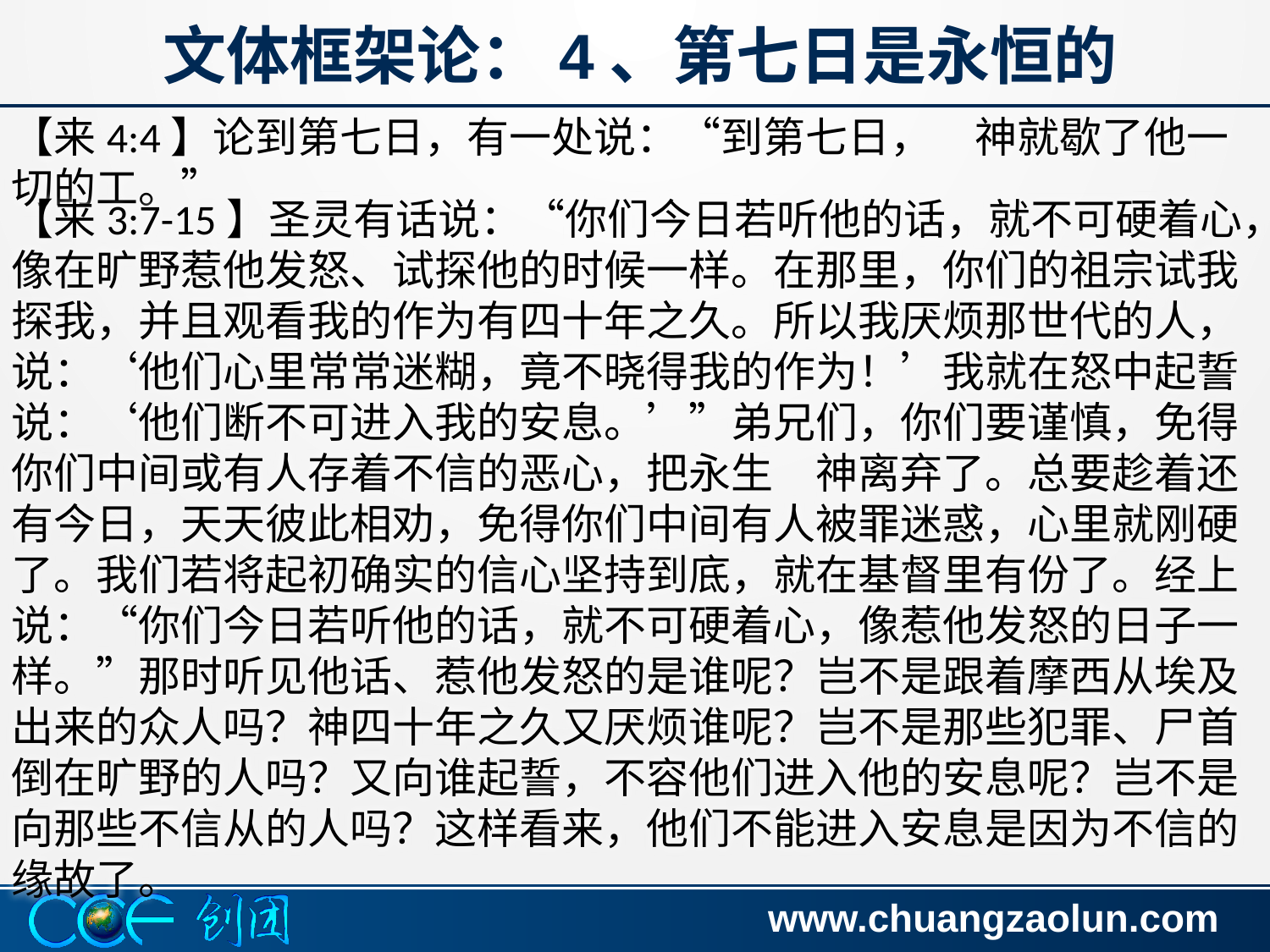

文体框架论：4、第七日是永恒的
【来4:4】论到第七日，有一处说：“到第七日，　神就歇了他一切的工。”
【来3:7-15】圣灵有话说：“你们今日若听他的话，就不可硬着心，像在旷野惹他发怒、试探他的时候一样。在那里，你们的祖宗试我探我，并且观看我的作为有四十年之久。所以我厌烦那世代的人，说：‘他们心里常常迷糊，竟不晓得我的作为！’我就在怒中起誓说：‘他们断不可进入我的安息。’”弟兄们，你们要谨慎，免得你们中间或有人存着不信的恶心，把永生　神离弃了。总要趁着还有今日，天天彼此相劝，免得你们中间有人被罪迷惑，心里就刚硬了。我们若将起初确实的信心坚持到底，就在基督里有份了。经上说：“你们今日若听他的话，就不可硬着心，像惹他发怒的日子一样。”那时听见他话、惹他发怒的是谁呢？岂不是跟着摩西从埃及出来的众人吗？神四十年之久又厌烦谁呢？岂不是那些犯罪、尸首倒在旷野的人吗？又向谁起誓，不容他们进入他的安息呢？岂不是向那些不信从的人吗？这样看来，他们不能进入安息是因为不信的缘故了。